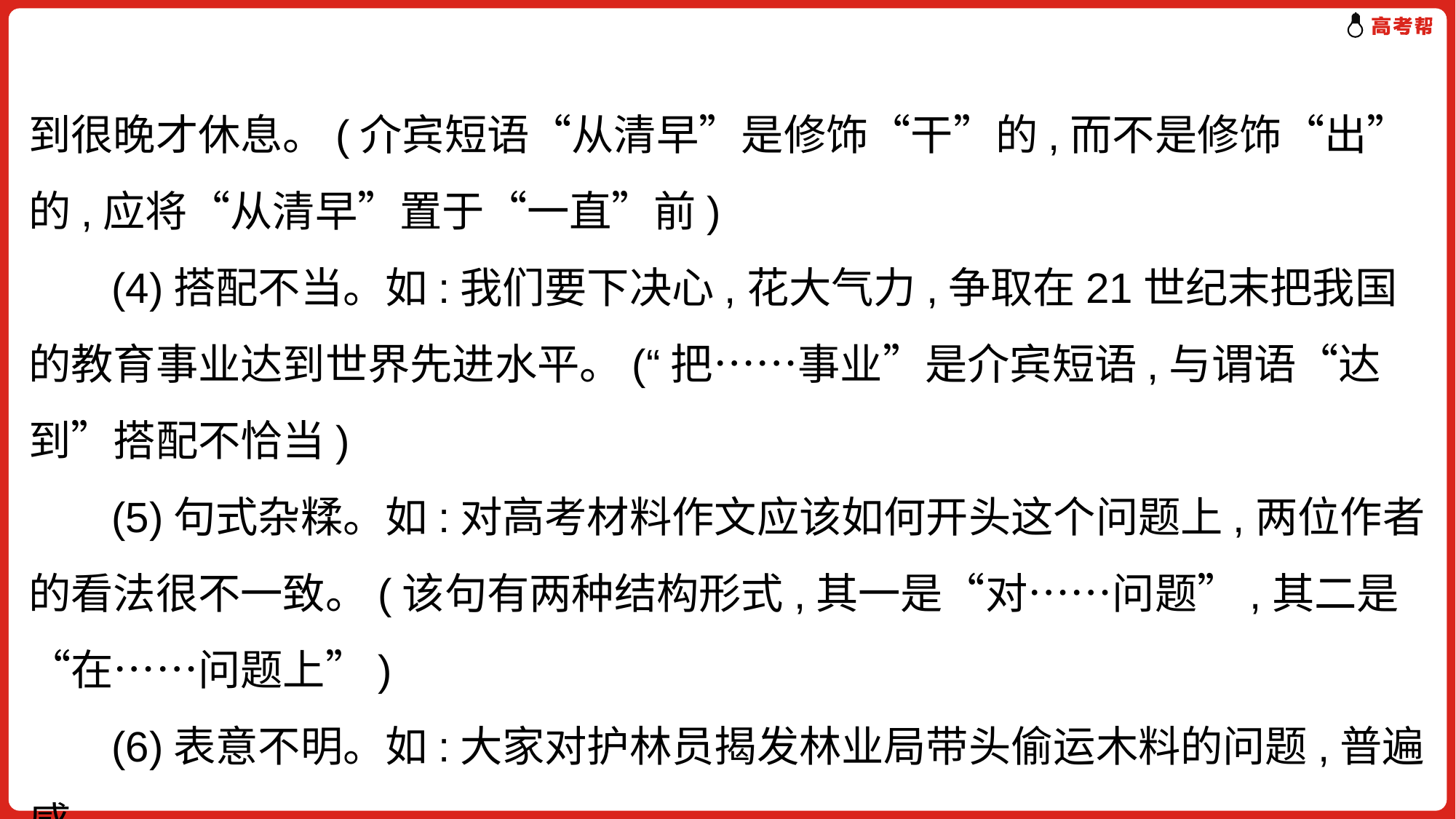

到很晚才休息。(介宾短语“从清早”是修饰“干”的,而不是修饰“出”的,应将“从清早”置于“一直”前)
       (4)搭配不当。如:我们要下决心,花大气力,争取在21世纪末把我国的教育事业达到世界先进水平。(“把……事业”是介宾短语,与谓语“达到”搭配不恰当)
       (5)句式杂糅。如:对高考材料作文应该如何开头这个问题上,两位作者的看法很不一致。(该句有两种结构形式,其一是“对……问题”,其二是“在……问题上”)
       (6)表意不明。如:大家对护林员揭发林业局带头偷运木料的问题,普遍感